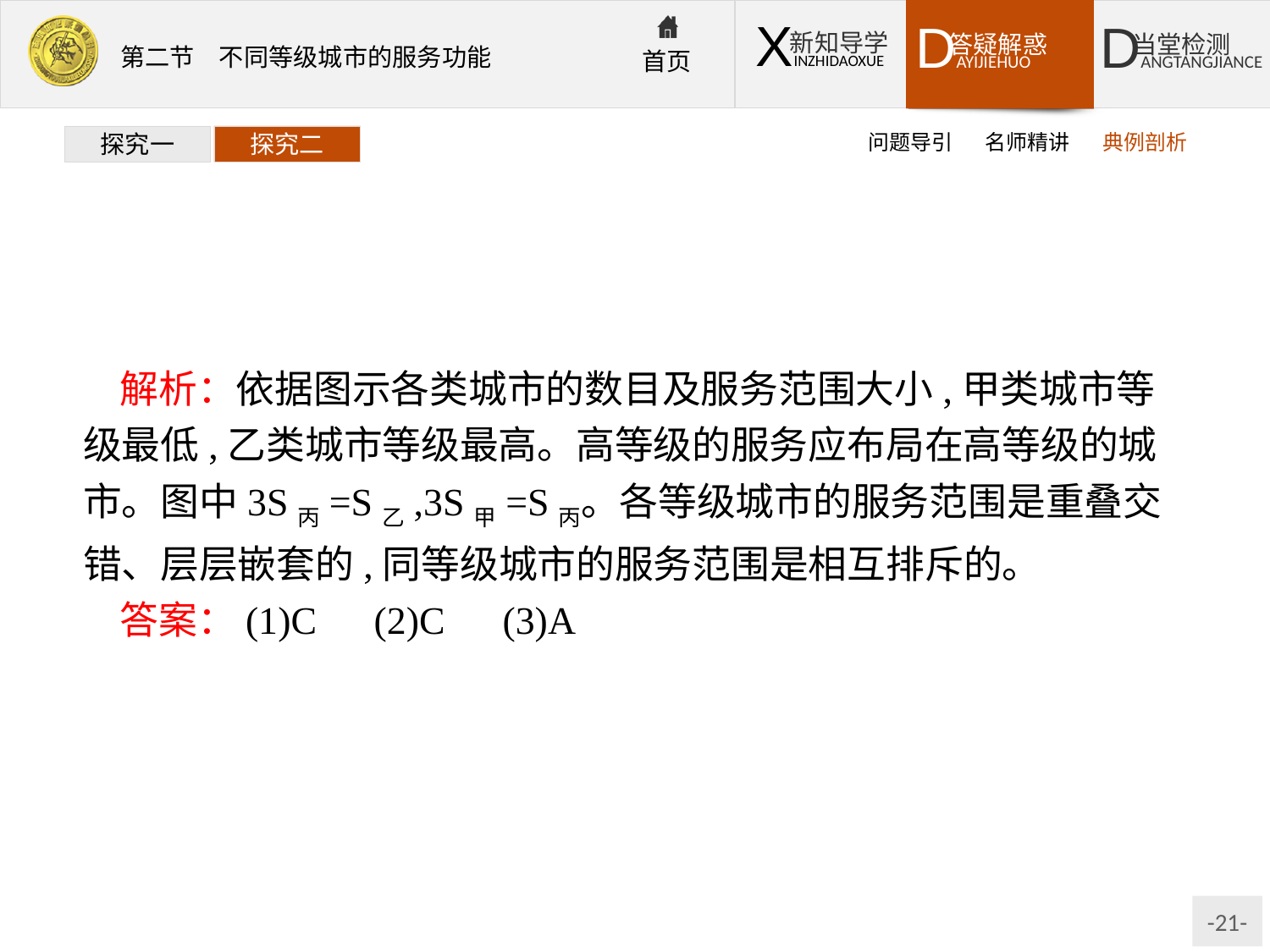

问题导引
名师精讲
典例剖析
探究一
探究二
解析：依据图示各类城市的数目及服务范围大小,甲类城市等级最低,乙类城市等级最高。高等级的服务应布局在高等级的城市。图中3S丙=S乙,3S甲=S丙。各等级城市的服务范围是重叠交错、层层嵌套的,同等级城市的服务范围是相互排斥的。
答案：(1)C　(2)C　(3)A